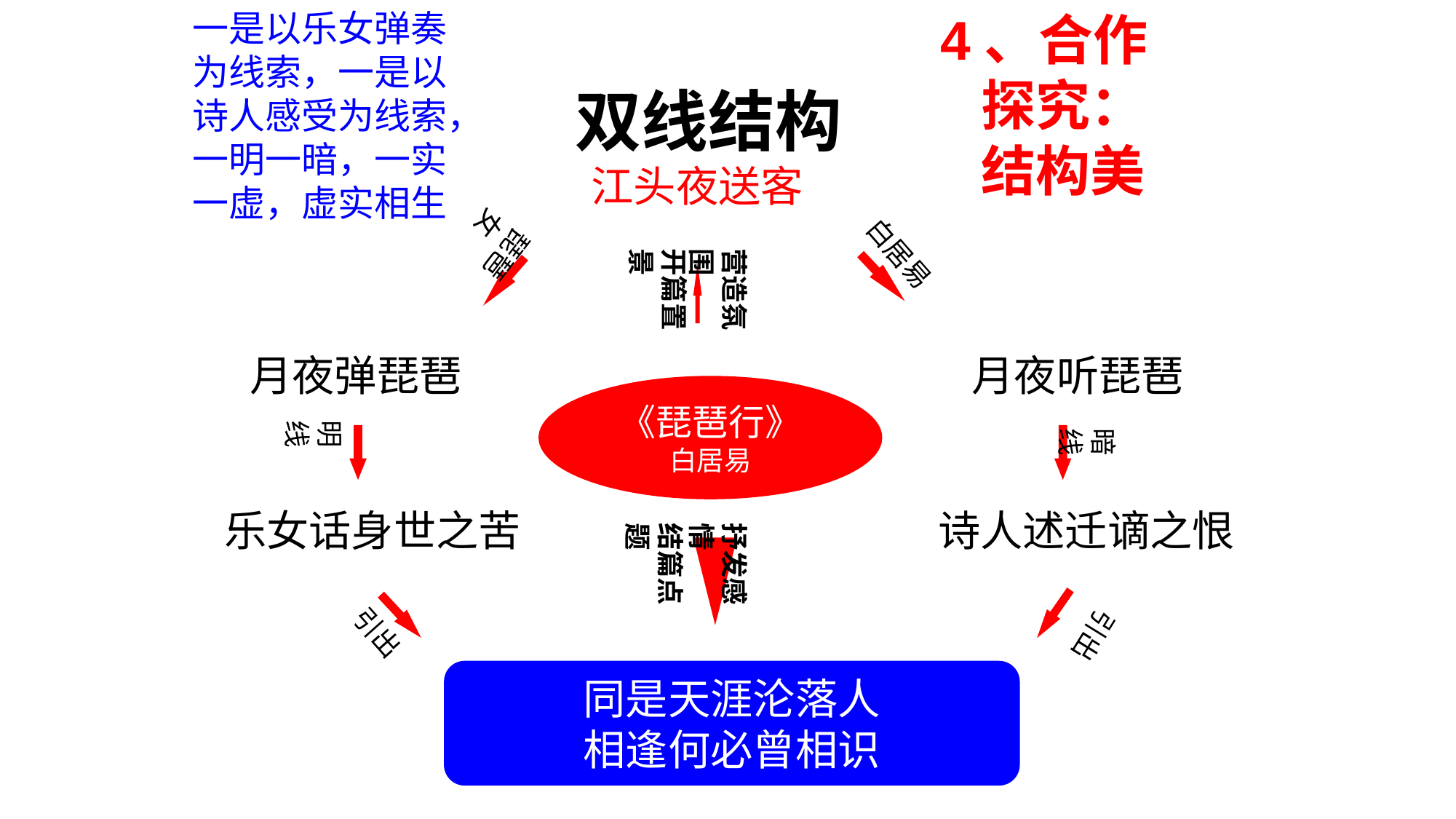

一是以乐女弹奏为线索，一是以诗人感受为线索，一明一暗，一实一虚，虚实相生
4、合作      探究：   结构美
双线结构
江头夜送客
白居易
琵琶女
营造氛围
开篇置景

月夜弹琵琶
月夜听琵琶
《琵琶行》
白居易
明线
暗线

乐女话身世之苦
诗人述迁谪之恨
结篇点题
抒发感情

引出
引出
同是天涯沦落人
相逢何必曾相识